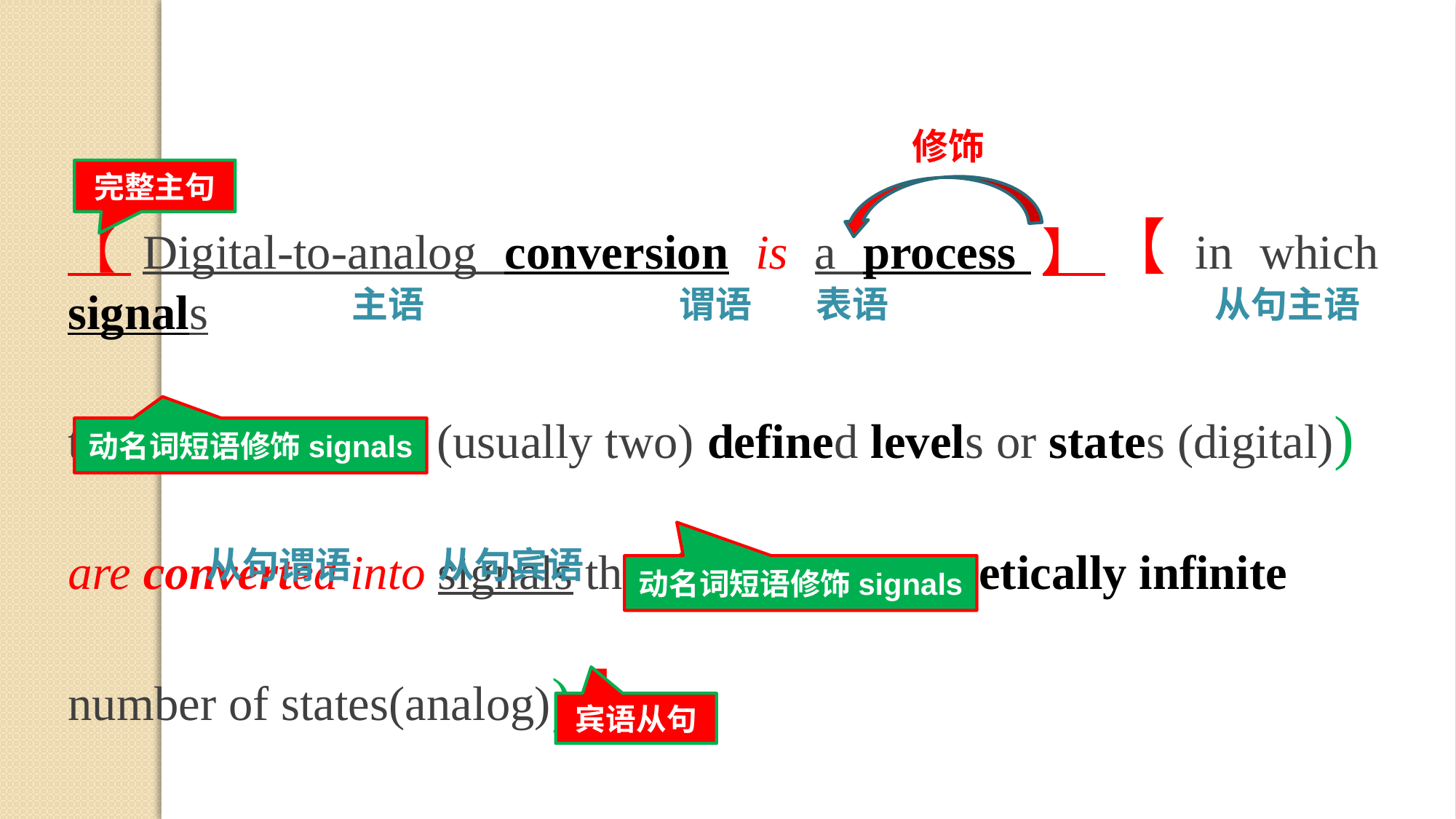

修饰
完整主句

【Digital-to-analog conversion is a process】【in which signals

that (having a few (usually two) defined levels or states (digital))

are converted into signals that (having a theoretically infinite

number of states(analog))】.

主语
谓语
表语
从句主语
动名词短语修饰signals
从句谓语
从句宾语
动名词短语修饰signals
宾语从句